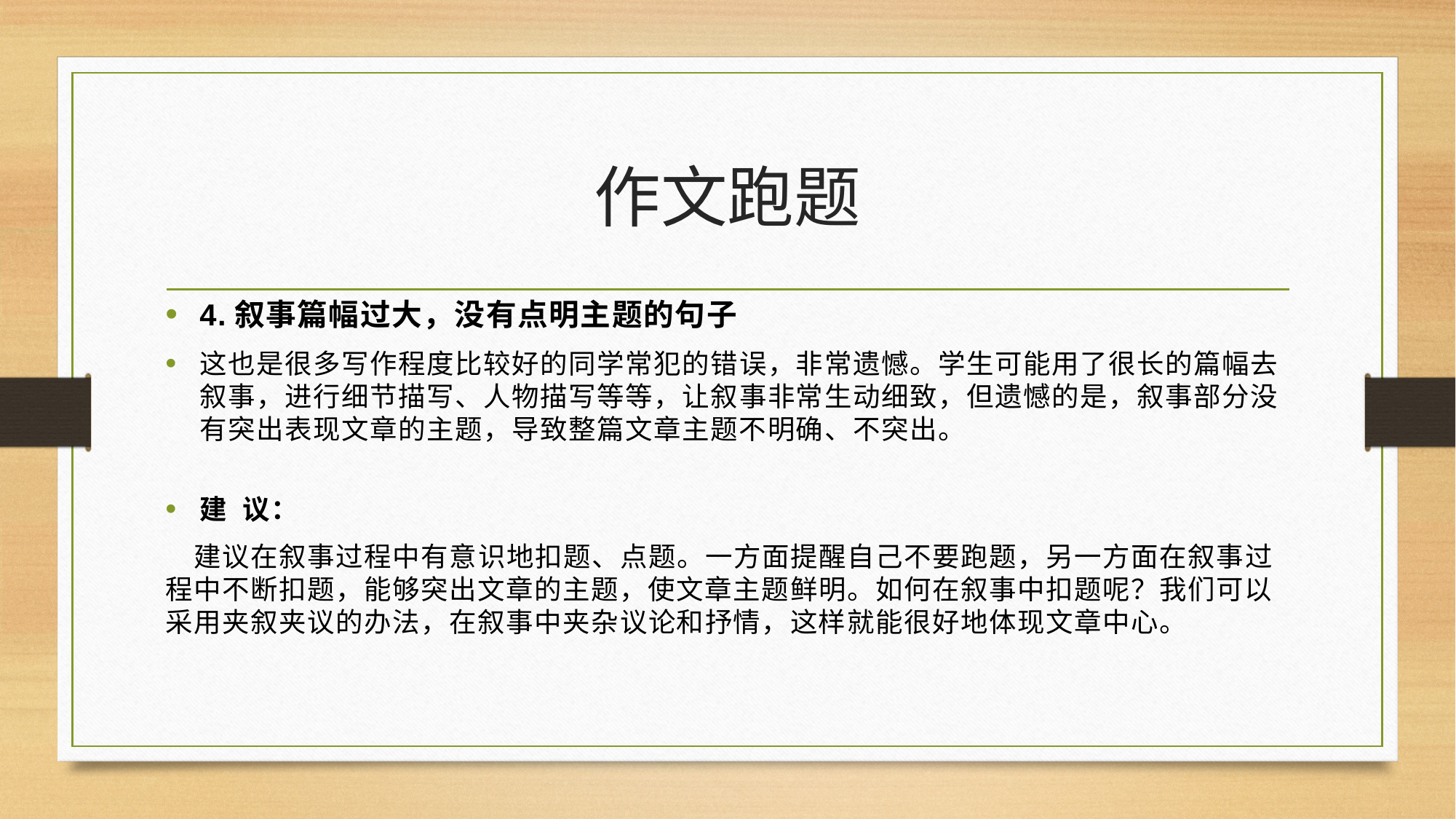

# 作文跑题
4.叙事篇幅过大，没有点明主题的句子
这也是很多写作程度比较好的同学常犯的错误，非常遗憾。学生可能用了很长的篇幅去叙事，进行细节描写、人物描写等等，让叙事非常生动细致，但遗憾的是，叙事部分没有突出表现文章的主题，导致整篇文章主题不明确、不突出。
建  议：
   建议在叙事过程中有意识地扣题、点题。一方面提醒自己不要跑题，另一方面在叙事过程中不断扣题，能够突出文章的主题，使文章主题鲜明。如何在叙事中扣题呢？我们可以采用夹叙夹议的办法，在叙事中夹杂议论和抒情，这样就能很好地体现文章中心。